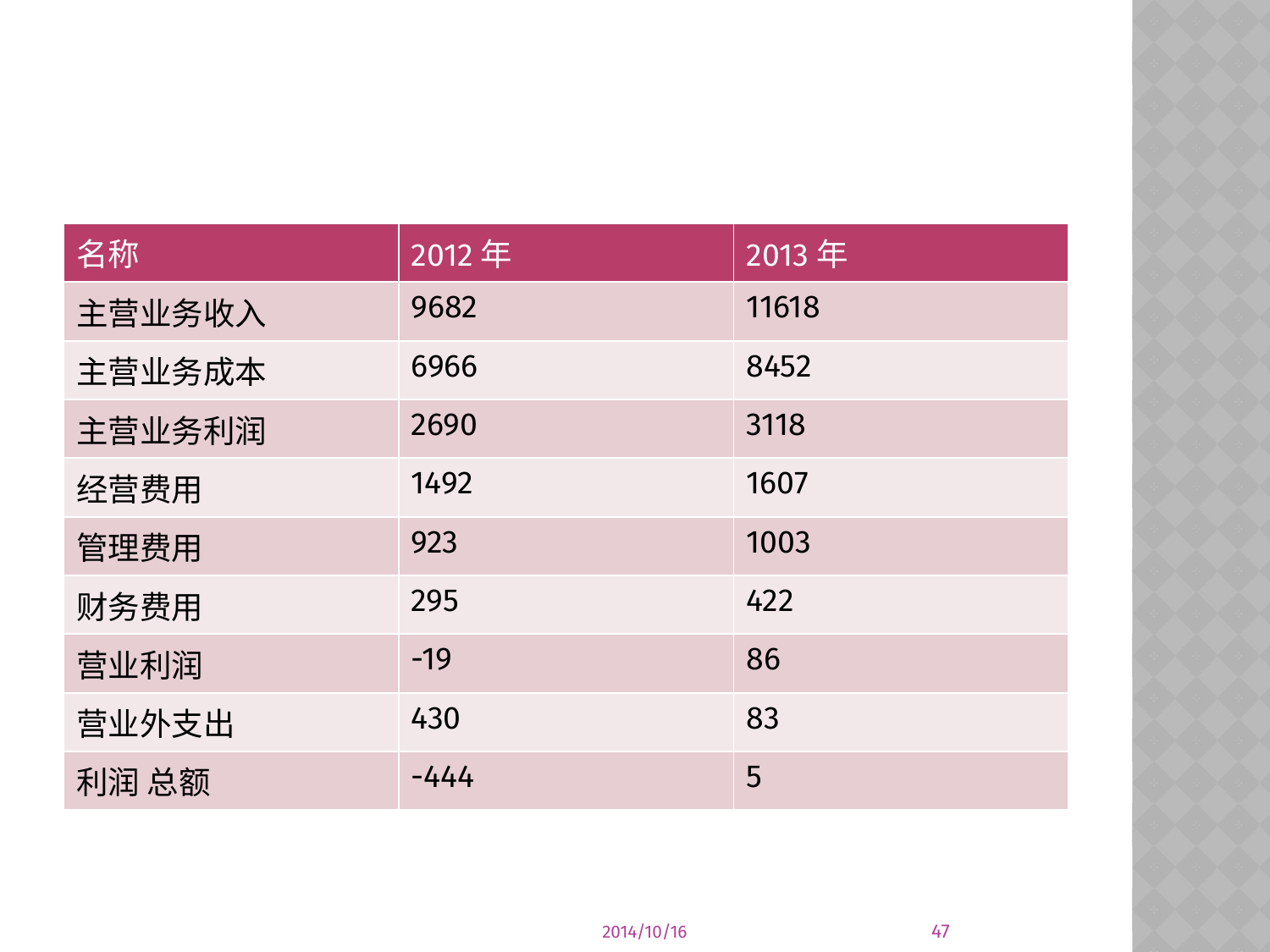

| 名称 | 2012年 | 2013年 |
| --- | --- | --- |
| 主营业务收入 | 9682 | 11618 |
| 主营业务成本 | 6966 | 8452 |
| 主营业务利润 | 2690 | 3118 |
| 经营费用 | 1492 | 1607 |
| 管理费用 | 923 | 1003 |
| 财务费用 | 295 | 422 |
| 营业利润 | -19 | 86 |
| 营业外支出 | 430 | 83 |
| 利润 总额 | -444 | 5 |
47
2014/10/16